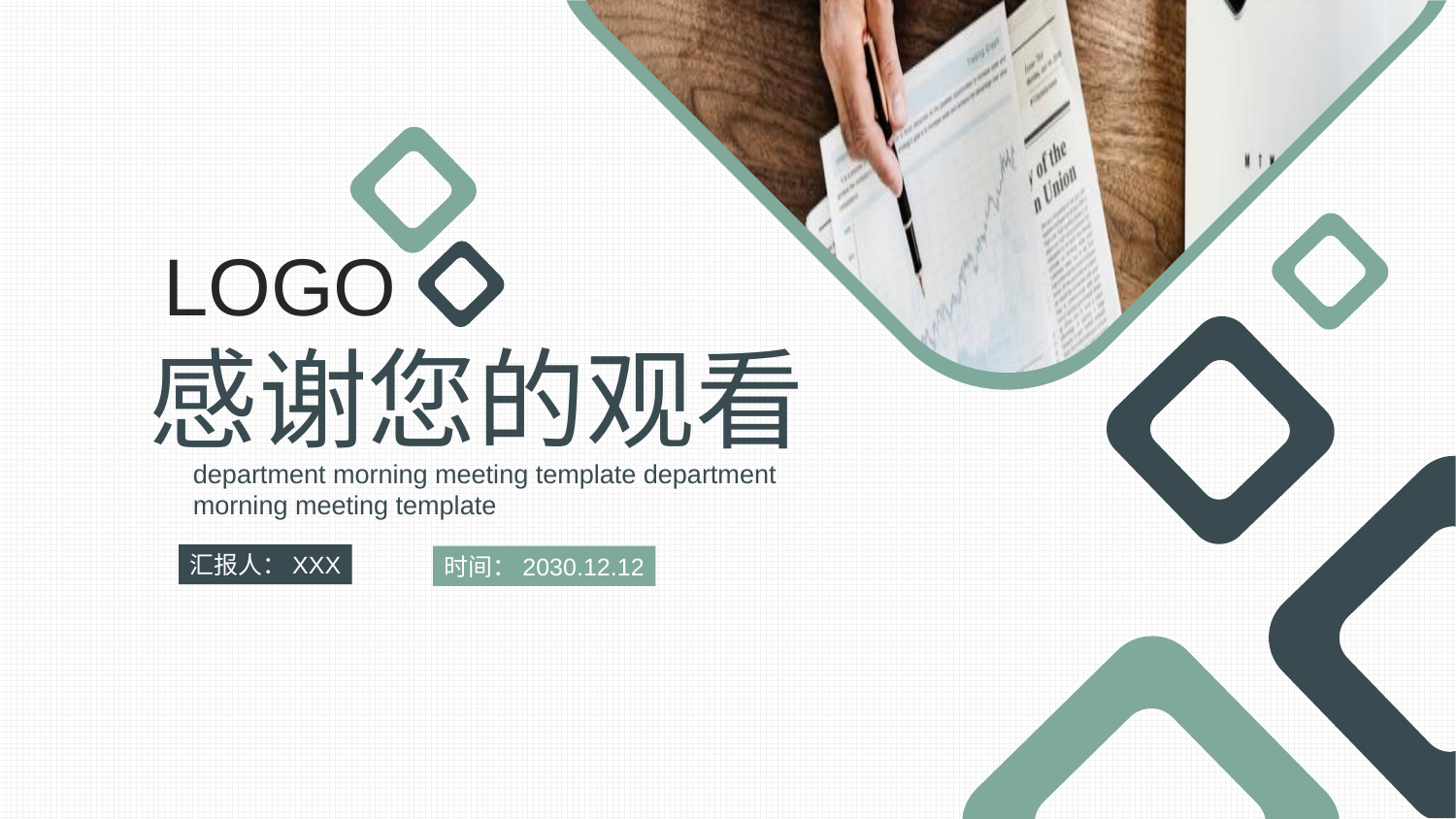

LOGO

感谢您的观看

department morning meeting template department
morning meeting template

汇报人：XXX
时间：2030.12.12